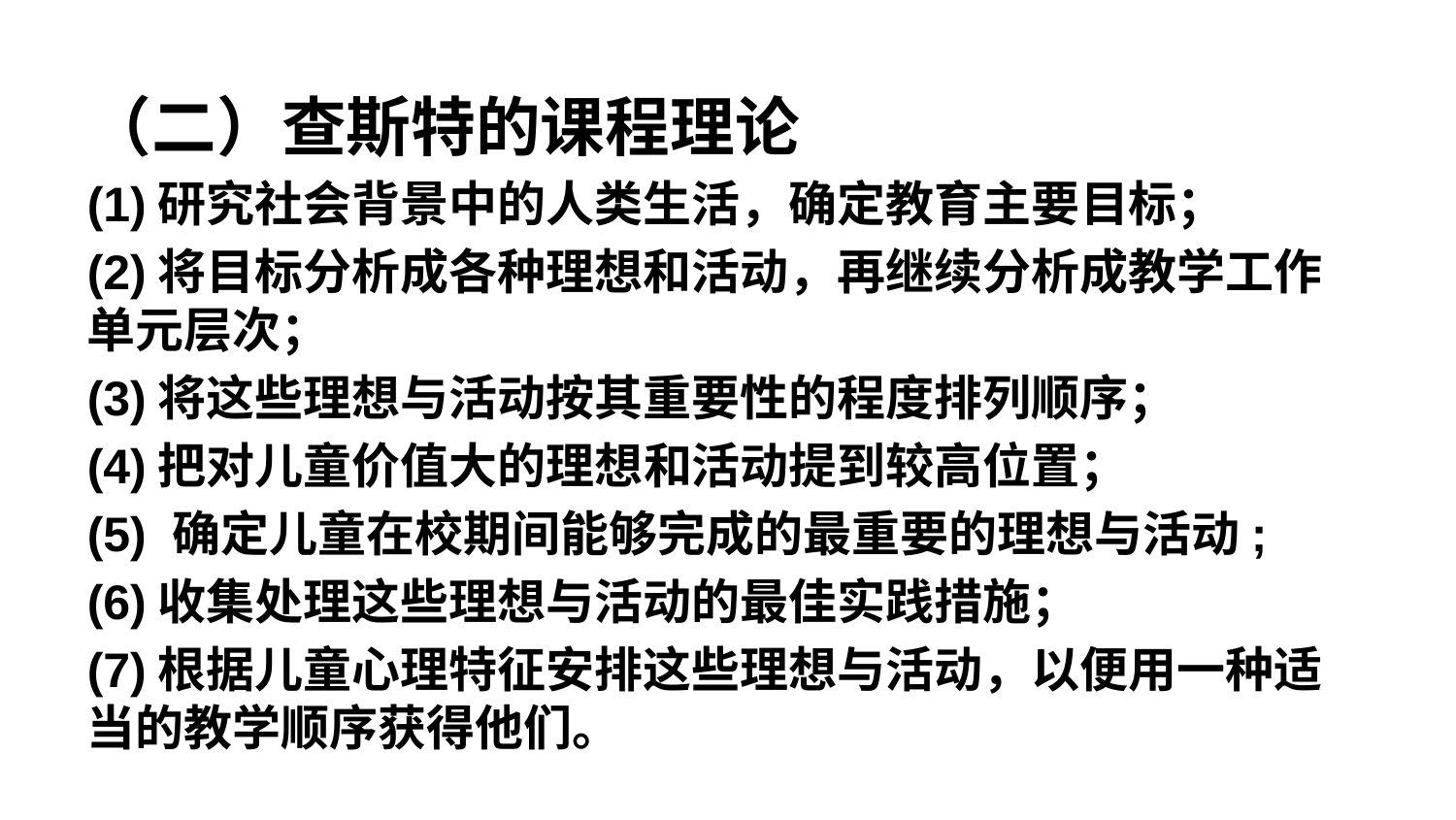

（二）查斯特的课程理论
(1)研究社会背景中的人类生活，确定教育主要目标；
(2)将目标分析成各种理想和活动，再继续分析成教学工作单元层次；
(3)将这些理想与活动按其重要性的程度排列顺序；
(4)把对儿童价值大的理想和活动提到较高位置；
(5) 确定儿童在校期间能够完成的最重要的理想与活动;
(6)收集处理这些理想与活动的最佳实践措施；
(7)根据儿童心理特征安排这些理想与活动，以便用一种适当的教学顺序获得他们。